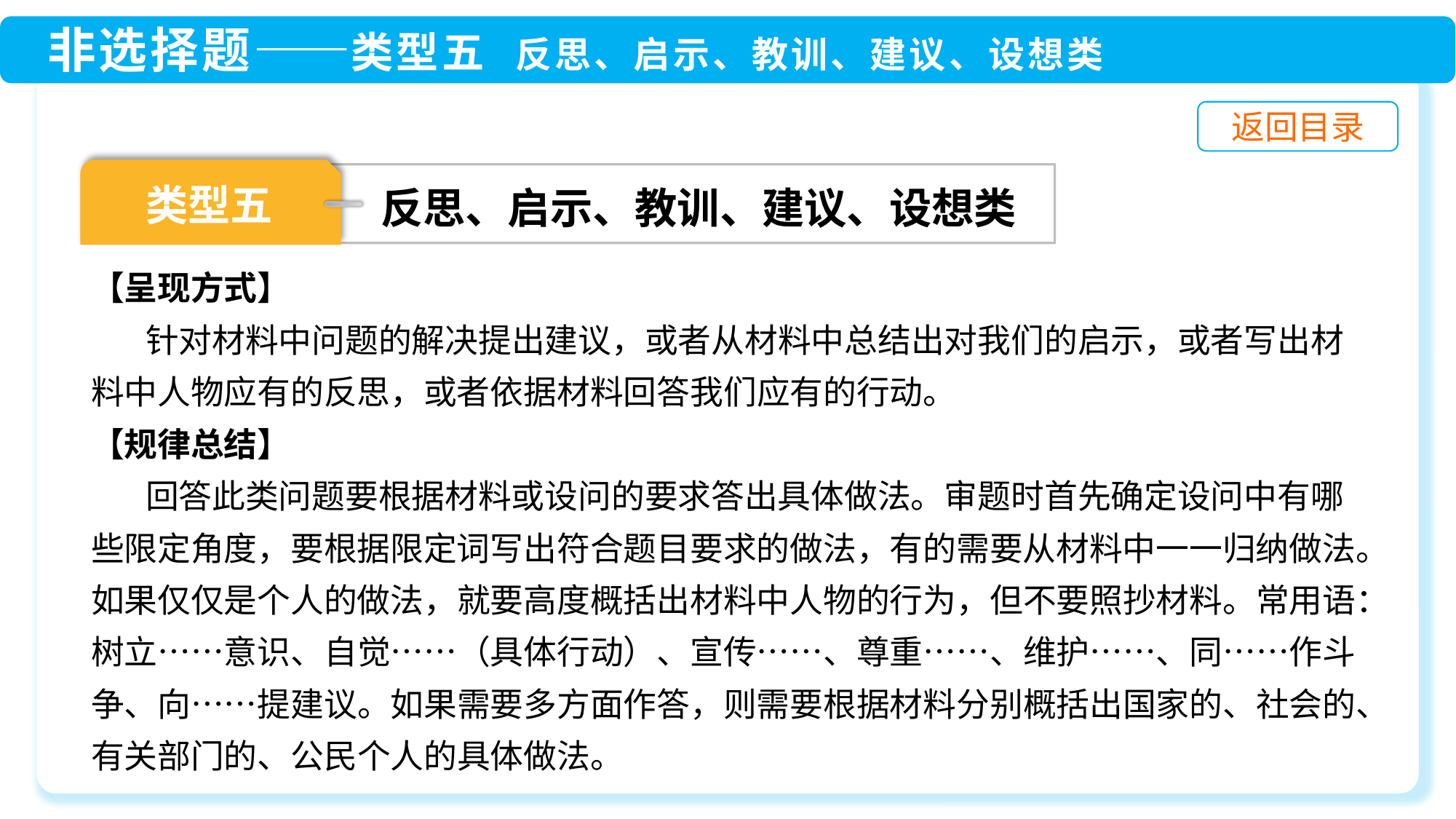

类型五
反思、启示、教训、建议、设想类

【呈现方式】
针对材料中问题的解决提出建议，或者从材料中总结出对我们的启示，或者写出材料中人物应有的反思，或者依据材料回答我们应有的行动。
【规律总结】
回答此类问题要根据材料或设问的要求答出具体做法。审题时首先确定设问中有哪些限定角度，要根据限定词写出符合题目要求的做法，有的需要从材料中一一归纳做法。如果仅仅是个人的做法，就要高度概括出材料中人物的行为，但不要照抄材料。常用语：树立……意识、自觉……（具体行动）、宣传……、尊重……、维护……、同……作斗争、向……提建议。如果需要多方面作答，则需要根据材料分别概括出国家的、社会的、有关部门的、公民个人的具体做法。